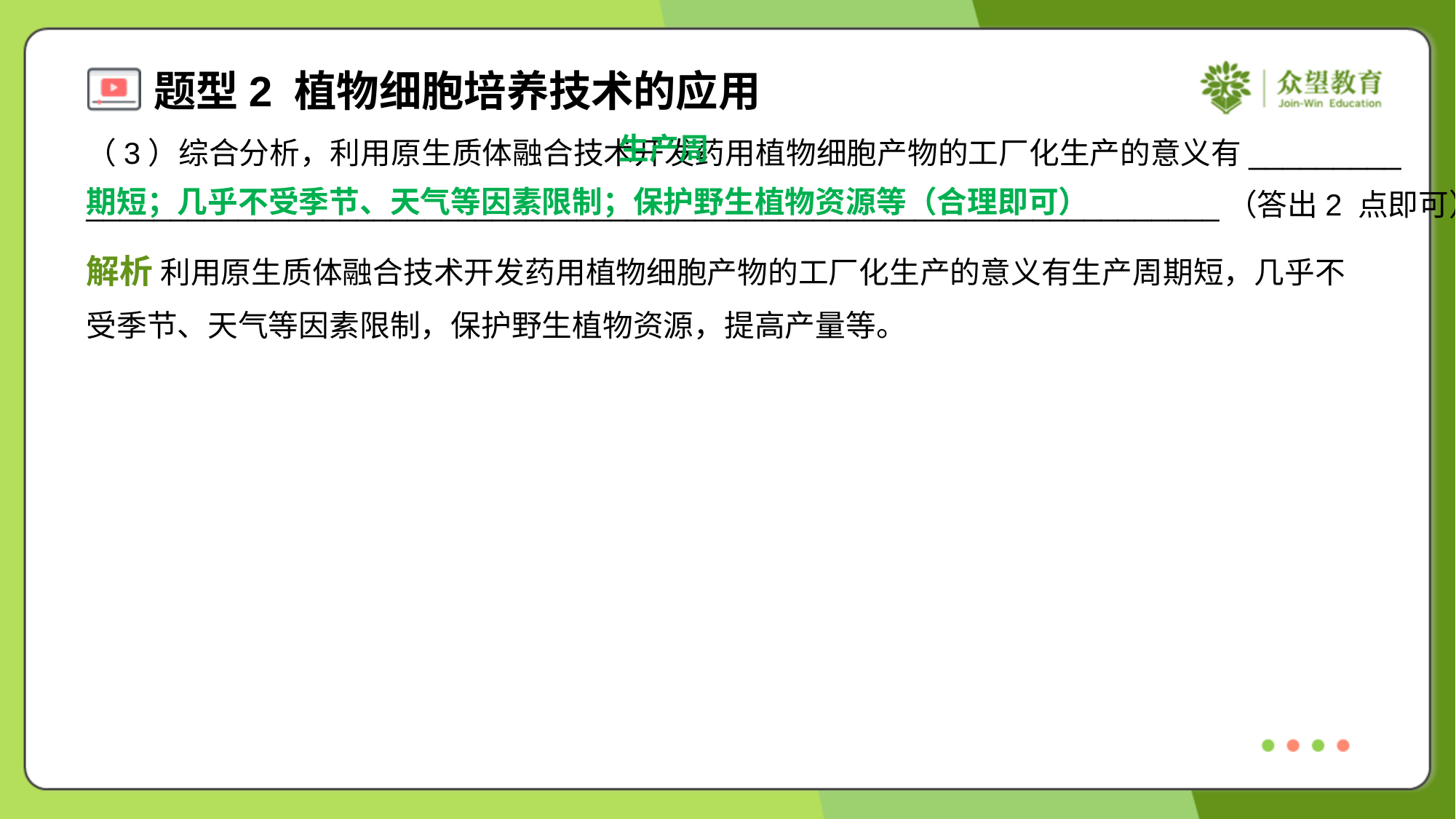

生产周
期短；几乎不受季节、天气等因素限制；保护野生植物资源等（合理即可）
（3）综合分析，利用原生质体融合技术开发药用植物细胞产物的工厂化生产的意义有_________
___________________________________________________________________（答出2 点即可）。
解析 利用原生质体融合技术开发药用植物细胞产物的工厂化生产的意义有生产周期短，几乎不
受季节、天气等因素限制，保护野生植物资源，提高产量等。